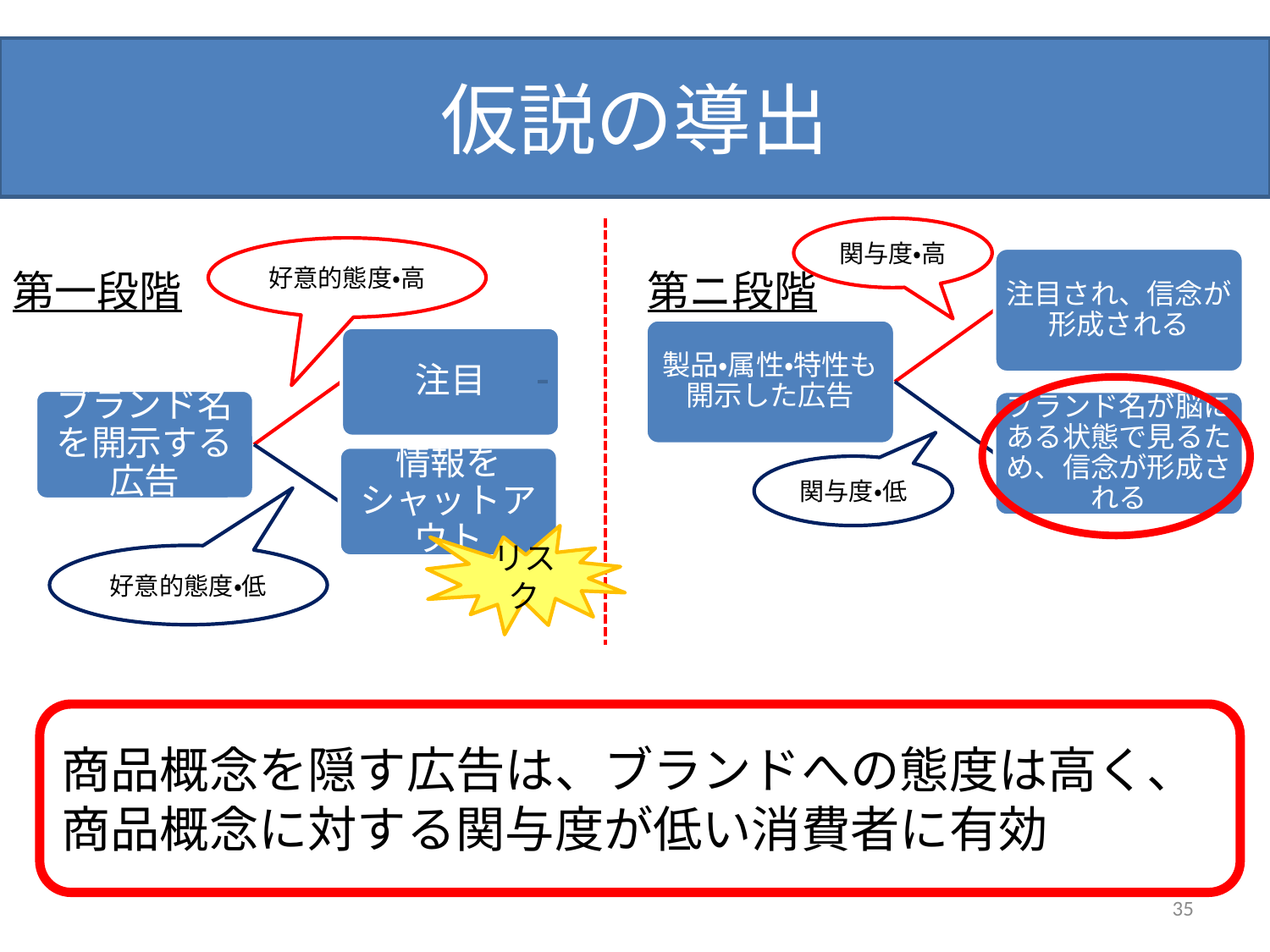

# 仮説の導出
関与度・高
好意的態度・高
製品・属性・特性も開示した広告

注目され、信念が形成される

ブランド名が脳にある状態で見るため、信念が形成される
第一段階
第ニ段階

ブランド名を開示する広告

注目

情報をシャットアウト

関与度・低
リスク
好意的態度・低
商品概念を隠す広告は、ブランドへの態度は高く、商品概念に対する関与度が低い消費者に有効
35